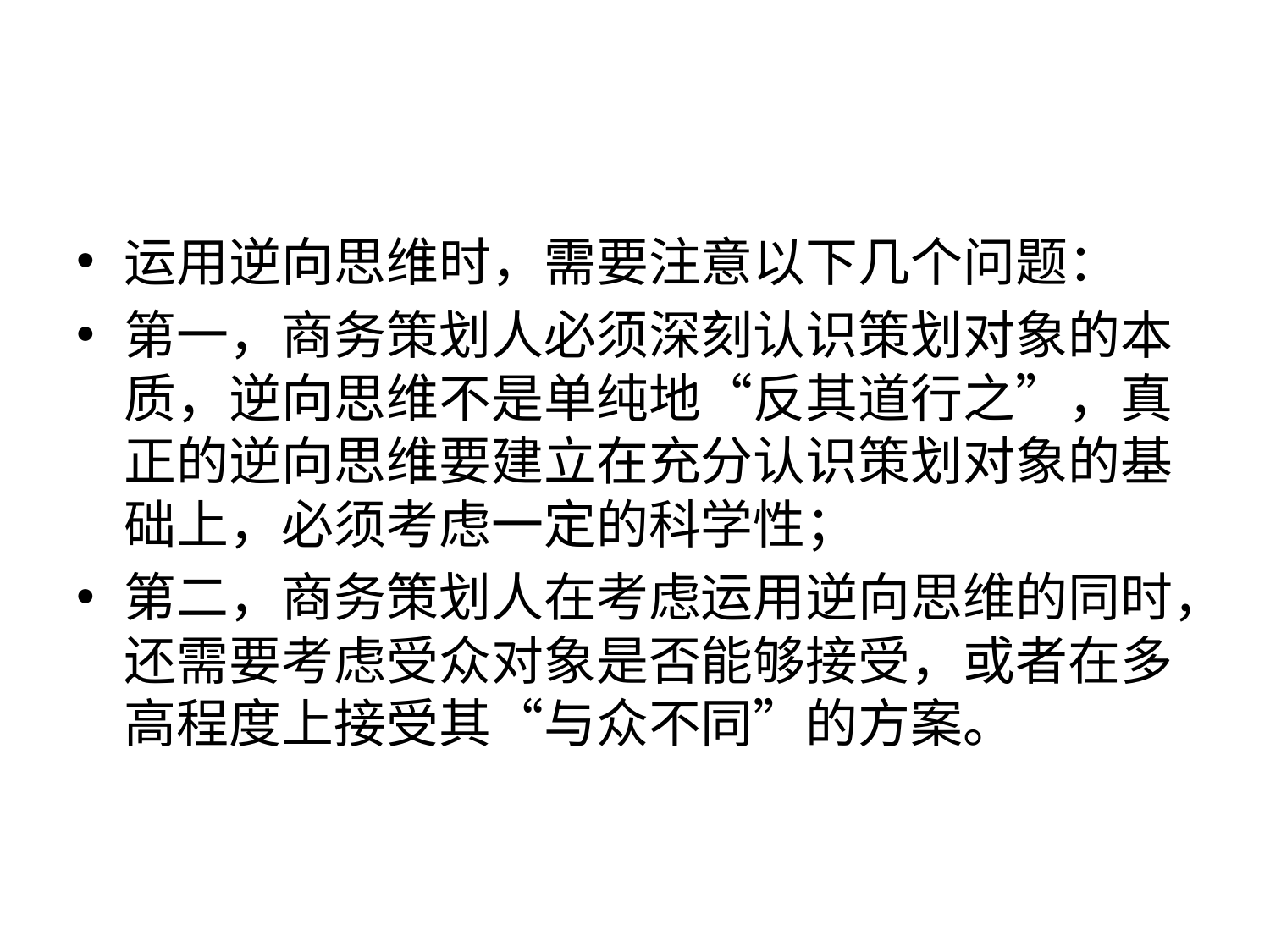

#
运用逆向思维时，需要注意以下几个问题：
第一，商务策划人必须深刻认识策划对象的本质，逆向思维不是单纯地“反其道行之”，真正的逆向思维要建立在充分认识策划对象的基础上，必须考虑一定的科学性；
第二，商务策划人在考虑运用逆向思维的同时，还需要考虑受众对象是否能够接受，或者在多高程度上接受其“与众不同”的方案。